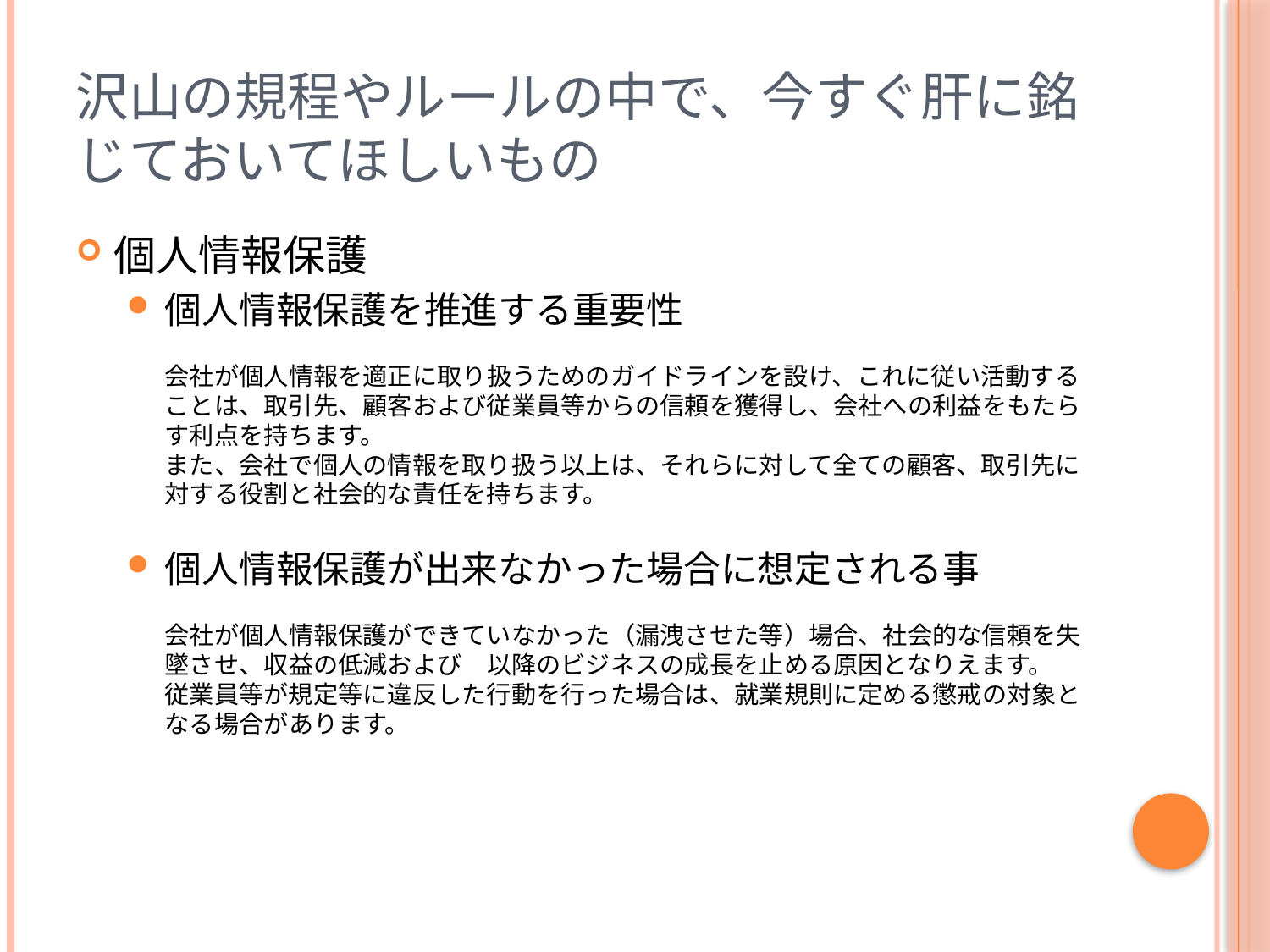

# 沢山の規程やルールの中で、今すぐ肝に銘じておいてほしいもの
個人情報保護
個人情報保護を推進する重要性
会社が個人情報を適正に取り扱うためのガイドラインを設け、これに従い活動することは、取引先、顧客および従業員等からの信頼を獲得し、会社への利益をもたらす利点を持ちます。
また、会社で個人の情報を取り扱う以上は、それらに対して全ての顧客、取引先に対する役割と社会的な責任を持ちます。
個人情報保護が出来なかった場合に想定される事
会社が個人情報保護ができていなかった（漏洩させた等）場合、社会的な信頼を失墜させ、収益の低減および　以降のビジネスの成長を止める原因となりえます。
従業員等が規定等に違反した行動を行った場合は、就業規則に定める懲戒の対象となる場合があります。